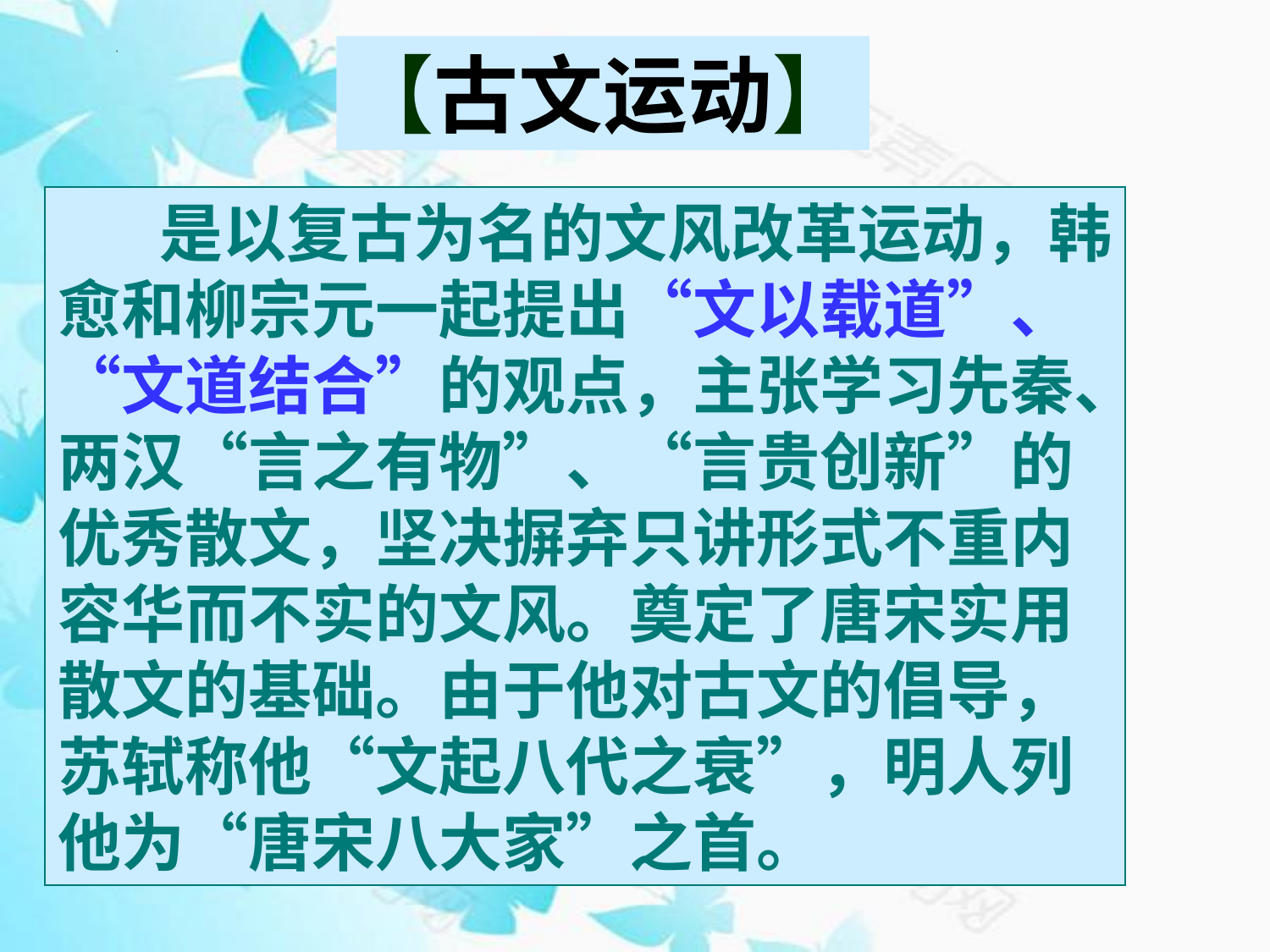

【古文运动】
      是以复古为名的文风改革运动，韩愈和柳宗元一起提出“文以载道”、“文道结合”的观点，主张学习先秦、两汉“言之有物”、“言贵创新”的优秀散文，坚决摒弃只讲形式不重内容华而不实的文风。奠定了唐宋实用散文的基础。由于他对古文的倡导，苏轼称他“文起八代之衰”，明人列他为“唐宋八大家”之首。